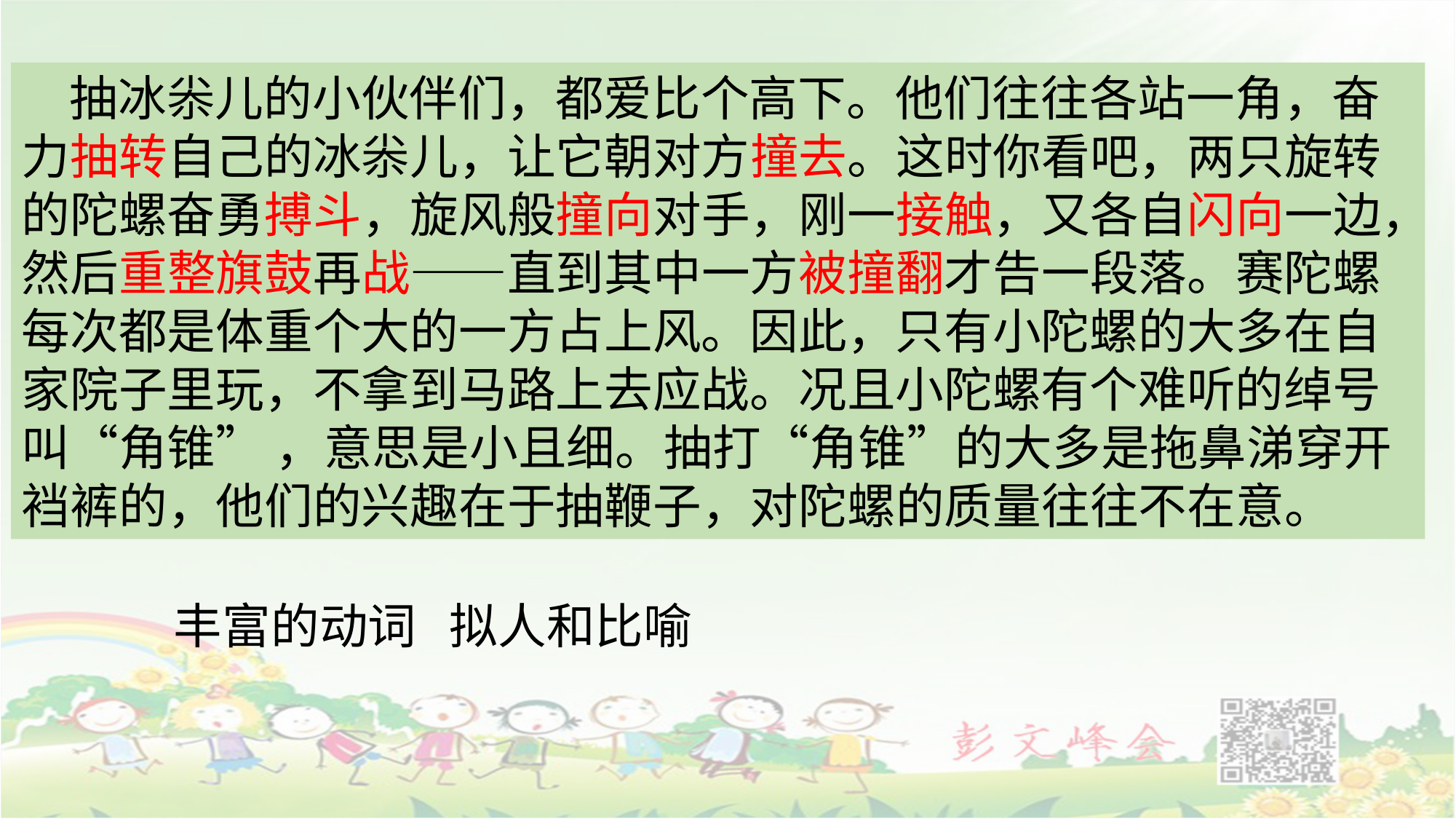

抽冰尜儿的小伙伴们，都爱比个高下。他们往往各站一角，奋力抽转自己的冰尜儿，让它朝对方撞去。这时你看吧，两只旋转的陀螺奋勇搏斗，旋风般撞向对手，刚一接触，又各自闪向一边，然后重整旗鼓再战——直到其中一方被撞翻才告一段落。赛陀螺每次都是体重个大的一方占上风。因此，只有小陀螺的大多在自家院子里玩，不拿到马路上去应战。况且小陀螺有个难听的绰号叫“角锥” ，意思是小且细。抽打“角锥”的大多是拖鼻涕穿开裆裤的，他们的兴趣在于抽鞭子，对陀螺的质量往往不在意。
丰富的动词   拟人和比喻